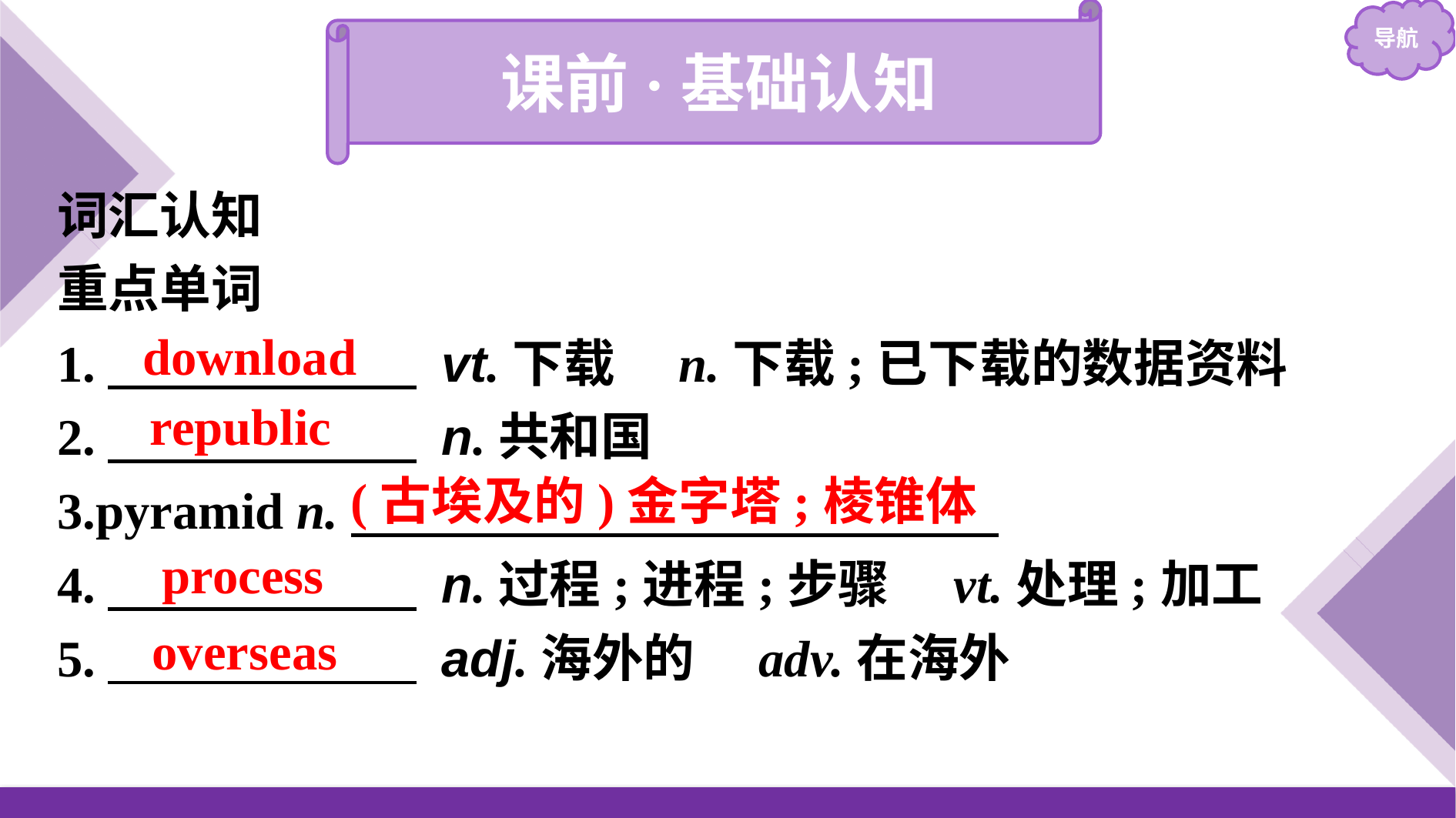

课前·基础认知
词汇认知
重点单词
1.　　　　　　 vt.下载　n.下载;已下载的数据资料
2.　　　　　　 n.共和国
3.pyramid n.
4.　　　　　　 n.过程;进程;步骤　vt.处理;加工
5.　　　　　　 adj.海外的　adv.在海外
download
republic
(古埃及的)金字塔;棱锥体
process
overseas